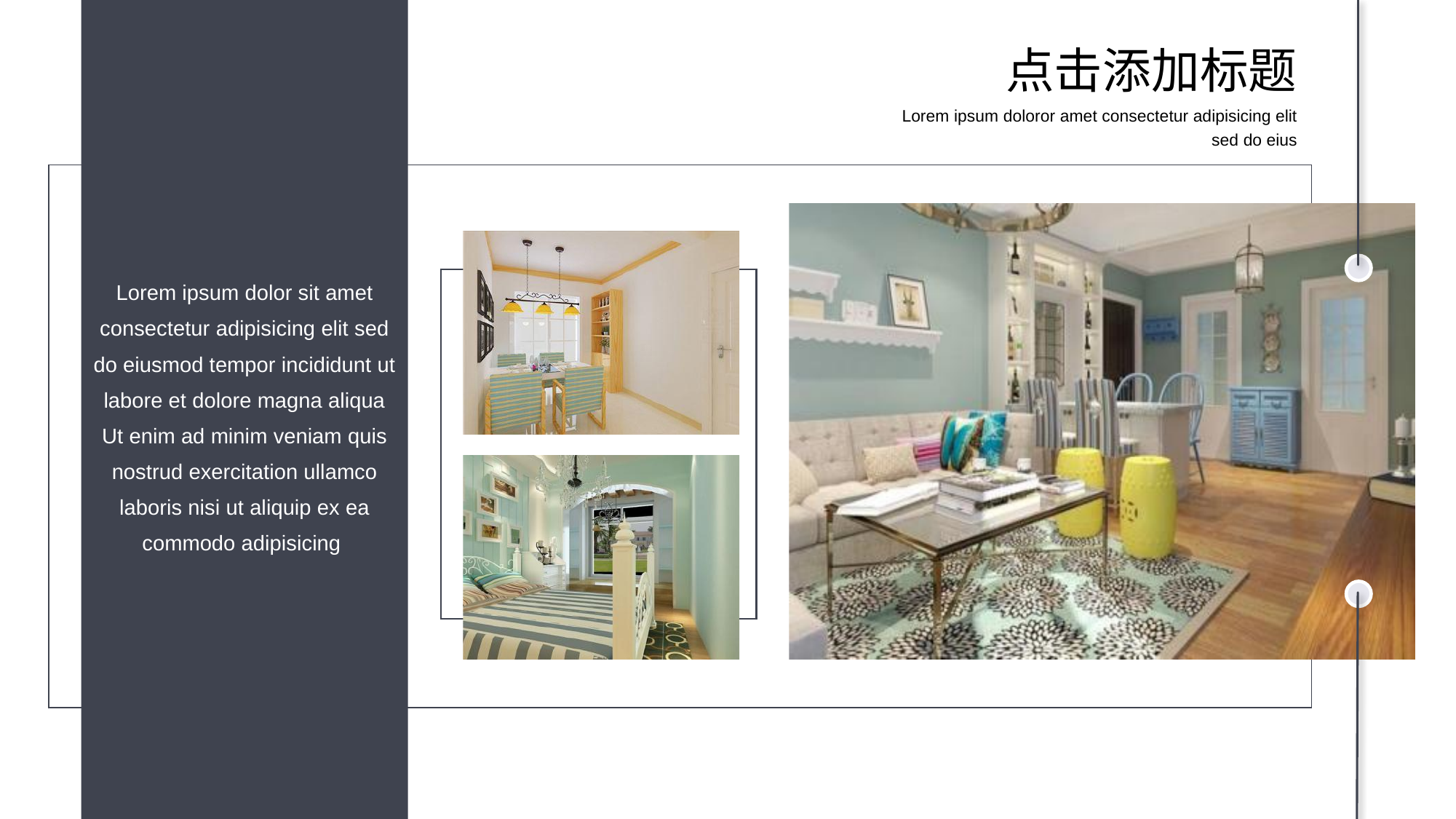

Lorem ipsum dolor sit amet consectetur adipisicing elit sed do eiusmod tempor incididunt ut labore et dolore magna aliqua Ut enim ad minim veniam quis nostrud exercitation ullamco laboris nisi ut aliquip ex ea commodo adipisicing
点击添加标题
Lorem ipsum doloror amet consectetur adipisicing elit sed do eius